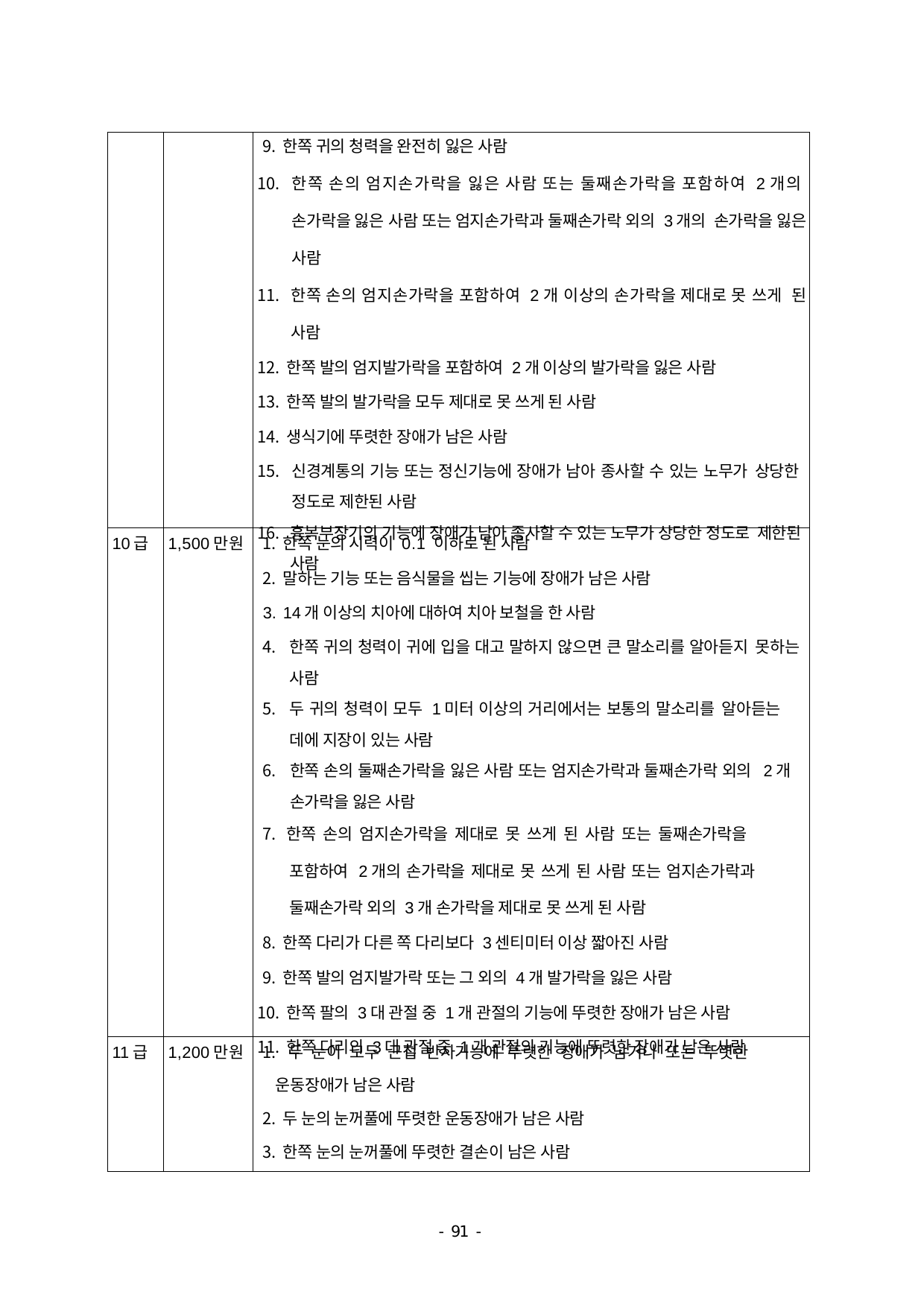

|  |  | 한쪽 귀의 청력을 완전히 잃은 사람 한쪽 손의 엄지손가락을 잃은 사람 또는 둘째손가락을 포함하여 2개의 손가락을 잃은 사람 또는 엄지손가락과 둘째손가락 외의 3개의 손가락을 잃은 사람 한쪽 손의 엄지손가락을 포함하여 2개 이상의 손가락을 제대로 못 쓰게 된 사람 한쪽 발의 엄지발가락을 포함하여 2개 이상의 발가락을 잃은 사람 한쪽 발의 발가락을 모두 제대로 못 쓰게 된 사람 생식기에 뚜렷한 장애가 남은 사람 신경계통의 기능 또는 정신기능에 장애가 남아 종사할 수 있는 노무가 상당한 정도로 제한된 사람 흉복부장기의 기능에 장애가 남아 종사할 수 있는 노무가 상당한 정도로 제한된 사람 |
| --- | --- | --- |
| 10급 | 1,500만원 | 한쪽 눈의 시력이 0.1 이하로 된 사람 말하는 기능 또는 음식물을 씹는 기능에 장애가 남은 사람 14개 이상의 치아에 대하여 치아 보철을 한 사람 한쪽 귀의 청력이 귀에 입을 대고 말하지 않으면 큰 말소리를 알아듣지 못하는 사람 두 귀의 청력이 모두 1미터 이상의 거리에서는 보통의 말소리를 알아듣는 데에 지장이 있는 사람 한쪽 손의 둘째손가락을 잃은 사람 또는 엄지손가락과 둘째손가락 외의 2개 손가락을 잃은 사람 한쪽 손의 엄지손가락을 제대로 못 쓰게 된 사람 또는 둘째손가락을 포함하여 2개의 손가락을 제대로 못 쓰게 된 사람 또는 엄지손가락과 둘째손가락 외의 3개 손가락을 제대로 못 쓰게 된 사람 한쪽 다리가 다른 쪽 다리보다 3센티미터 이상 짧아진 사람 한쪽 발의 엄지발가락 또는 그 외의 4개 발가락을 잃은 사람 한쪽 팔의 3대 관절 중 1개 관절의 기능에 뚜렷한 장애가 남은 사람 한쪽 다리의 3대 관절 중 1개 관절의 기능에 뚜렷한 장애가 남은 사람 |
| 11급 | 1,200만원 | 두 눈이 모두 근접 반사기능에 뚜렷한 장애가 남거나 또는 뚜렷한 운동장애가 남은 사람 두 눈의 눈꺼풀에 뚜렷한 운동장애가 남은 사람 한쪽 눈의 눈꺼풀에 뚜렷한 결손이 남은 사람 |
- 91 -